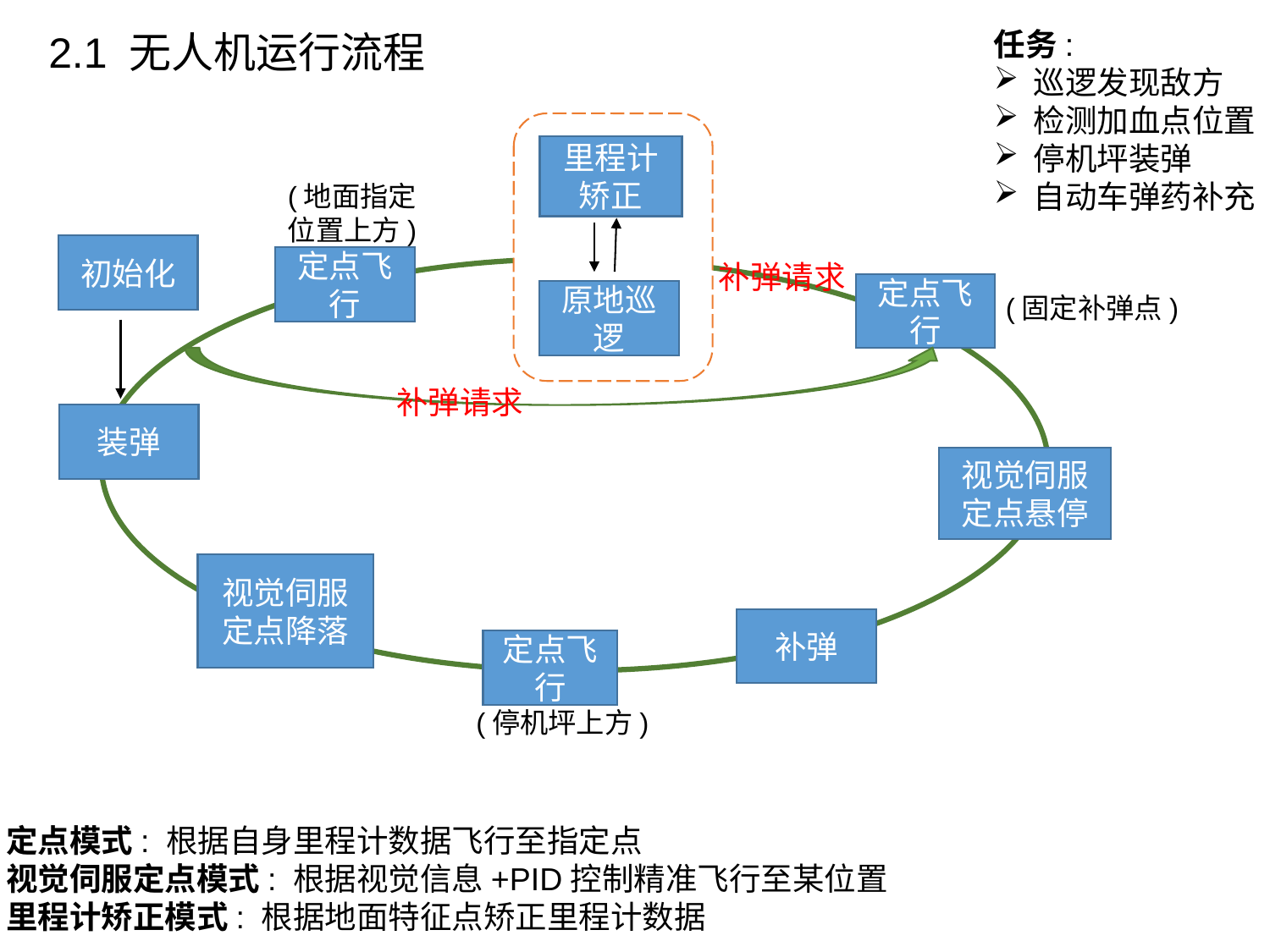

任务:
巡逻发现敌方
检测加血点位置
停机坪装弹
自动车弹药补充
2.1 无人机运行流程

里程计矫正
(地面指定位置上方)
初始化
定点飞行
补弹请求

定点飞行
原地巡逻
(固定补弹点)

补弹请求
装弹
视觉伺服定点悬停
视觉伺服定点降落
补弹
定点飞行
(停机坪上方)
定点模式: 根据自身里程计数据飞行至指定点
视觉伺服定点模式: 根据视觉信息+PID控制精准飞行至某位置
里程计矫正模式: 根据地面特征点矫正里程计数据